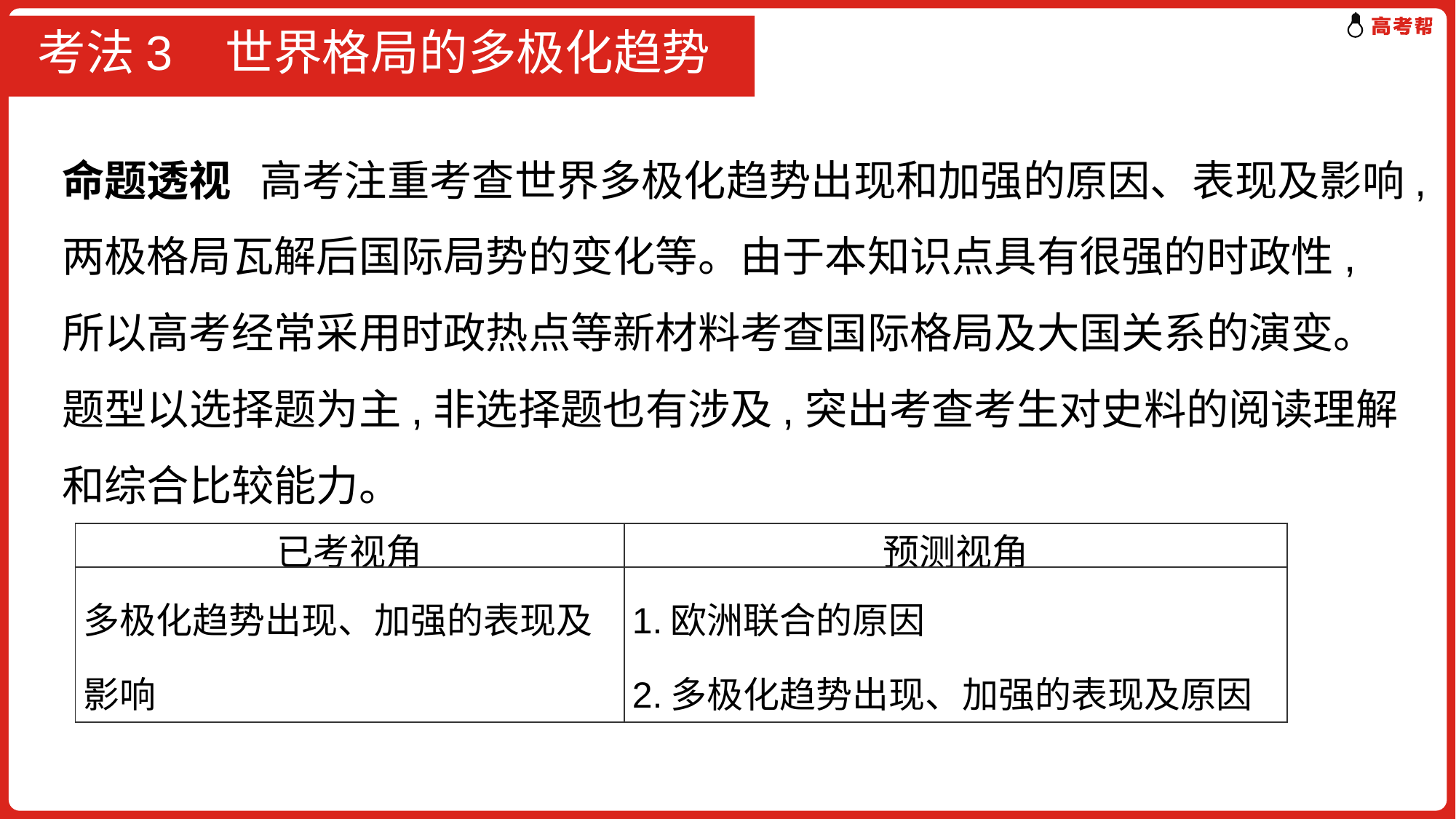

# 考法3   世界格局的多极化趋势
命题透视   高考注重考查世界多极化趋势出现和加强的原因、表现及影响,两极格局瓦解后国际局势的变化等。由于本知识点具有很强的时政性,所以高考经常采用时政热点等新材料考查国际格局及大国关系的演变。题型以选择题为主,非选择题也有涉及,突出考查考生对史料的阅读理解和综合比较能力。
| 已考视角 | 预测视角 |
| --- | --- |
| 多极化趋势出现、加强的表现及影响 | 1.欧洲联合的原因 2.多极化趋势出现、加强的表现及原因 |